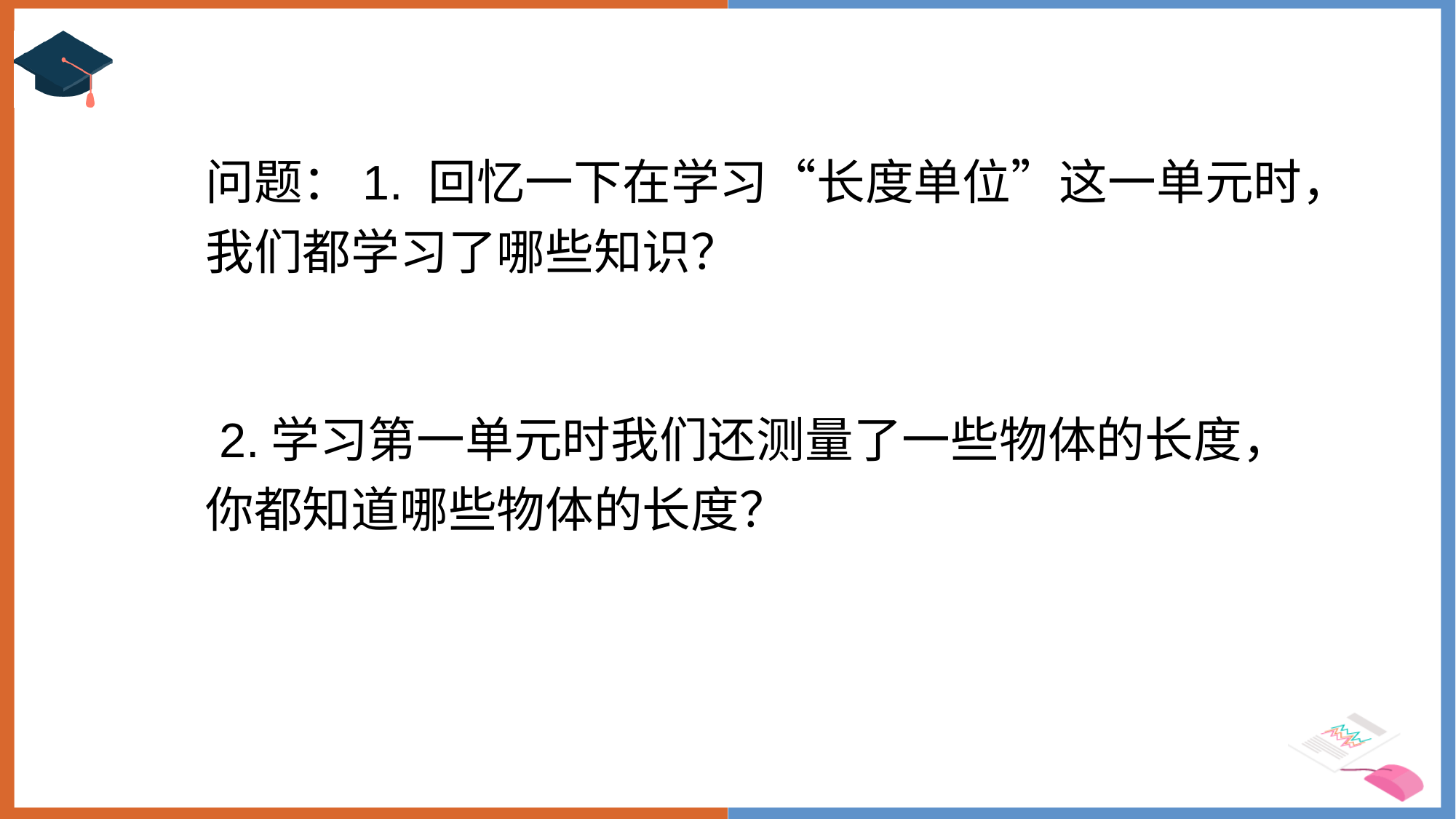

问题：1. 回忆一下在学习“长度单位”这一单元时，我们都学习了哪些知识？
 2.学习第一单元时我们还测量了一些物体的长度，你都知道哪些物体的长度？